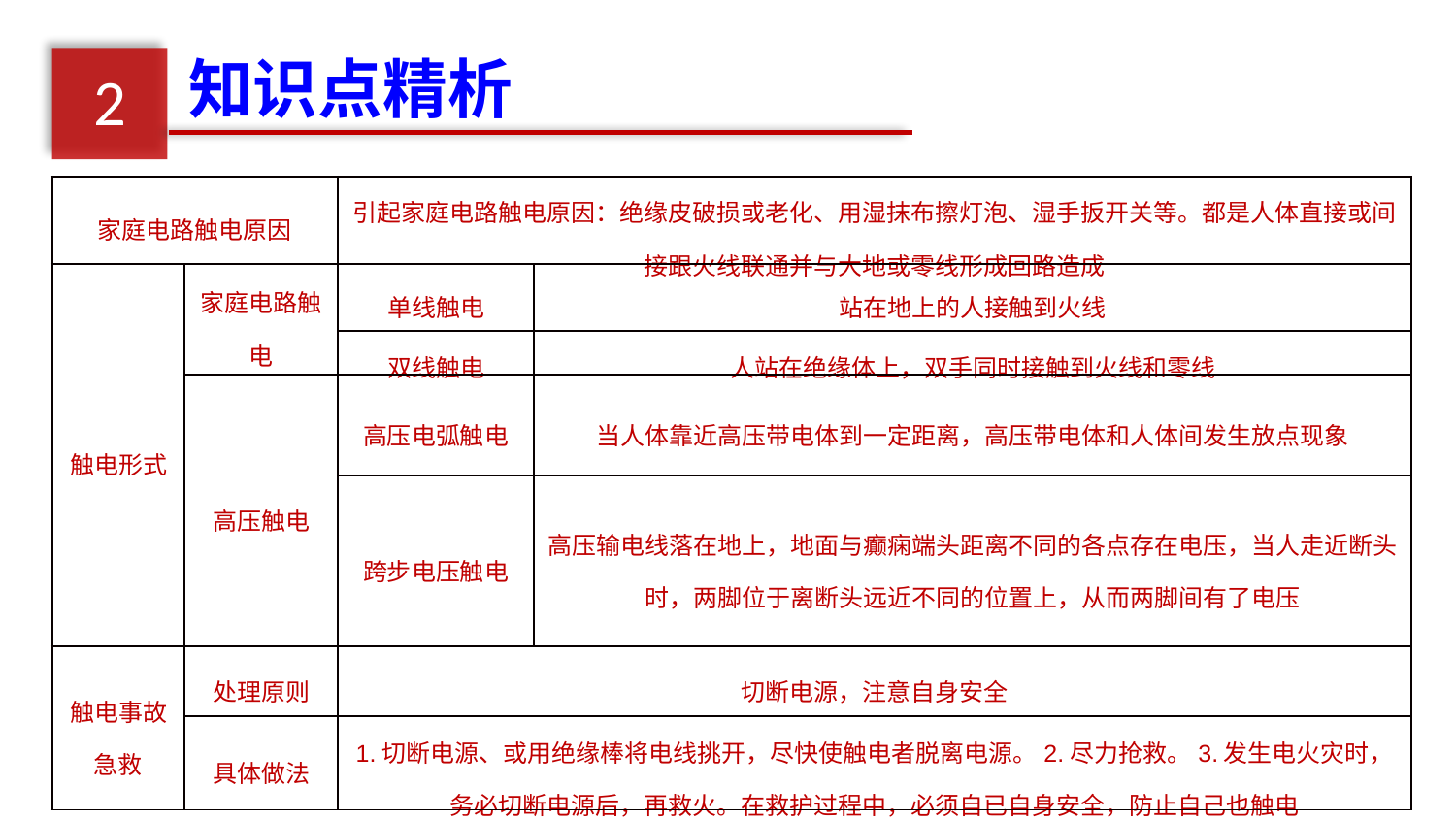

知识点精析

2
| 家庭电路触电原因 |  | 引起家庭电路触电原因：绝缘皮破损或老化、用湿抹布擦灯泡、湿手扳开关等。都是人体直接或间接跟火线联通并与大地或零线形成回路造成 |  |
| --- | --- | --- | --- |
| 触电形式 | 家庭电路触电 | 单线触电 | 站在地上的人接触到火线 |
|  |  | 双线触电 | 人站在绝缘体上，双手同时接触到火线和零线 |
|  | 高压触电 | 高压电弧触电 | 当人体靠近高压带电体到一定距离，高压带电体和人体间发生放点现象 |
|  |  | 跨步电压触电 | 高压输电线落在地上，地面与癫痫端头距离不同的各点存在电压，当人走近断头时，两脚位于离断头远近不同的位置上，从而两脚间有了电压 |
| 触电事故急救 | 处理原则 | 切断电源，注意自身安全 |  |
|  | 具体做法 | 1.切断电源、或用绝缘棒将电线挑开，尽快使触电者脱离电源。2.尽力抢救。3.发生电火灾时，务必切断电源后，再救火。在救护过程中，必须自已自身安全，防止自己也触电 |  |